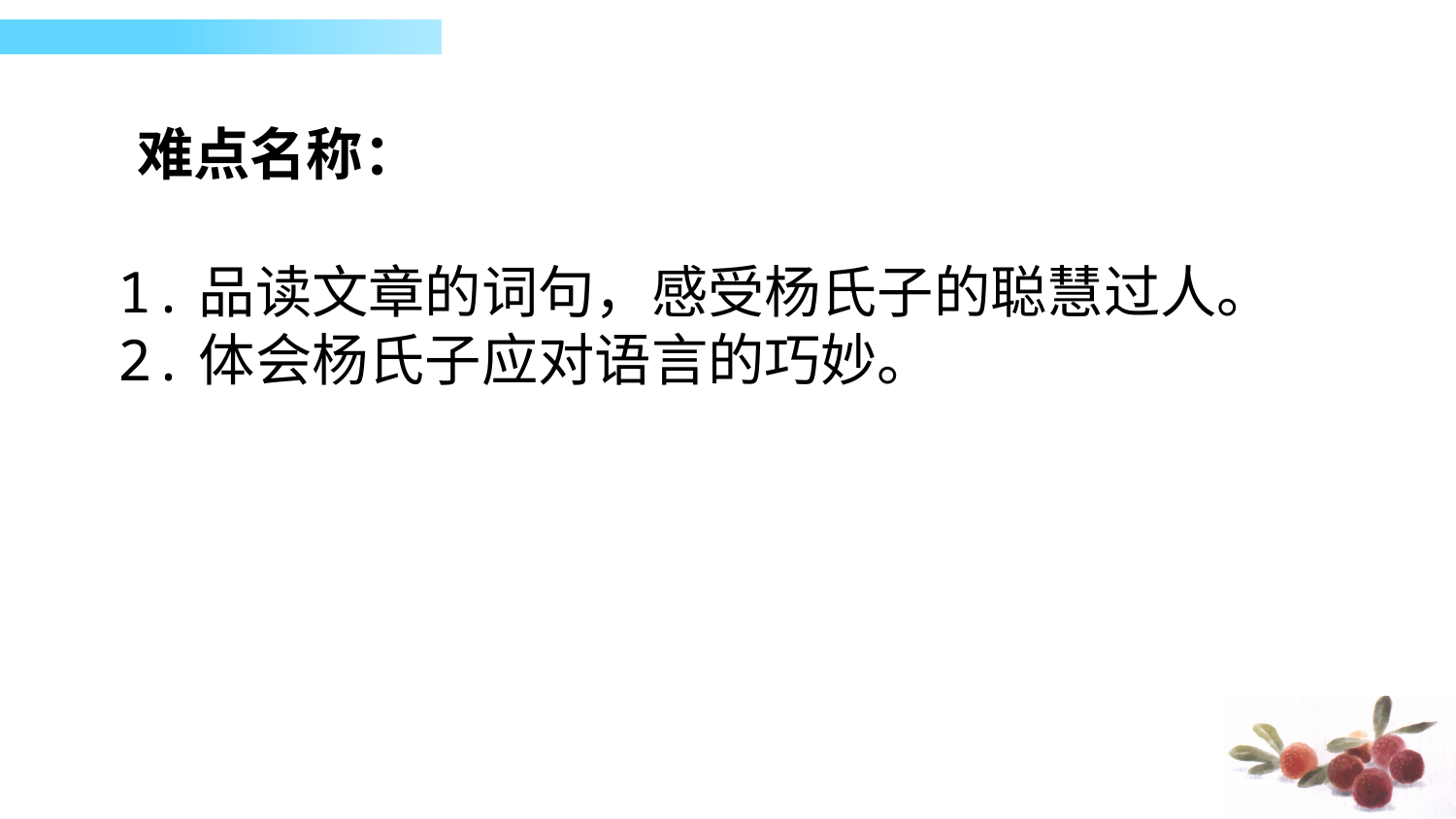

难点名称：
1.品读文章的词句，感受杨氏子的聪慧过人。
2.体会杨氏子应对语言的巧妙。